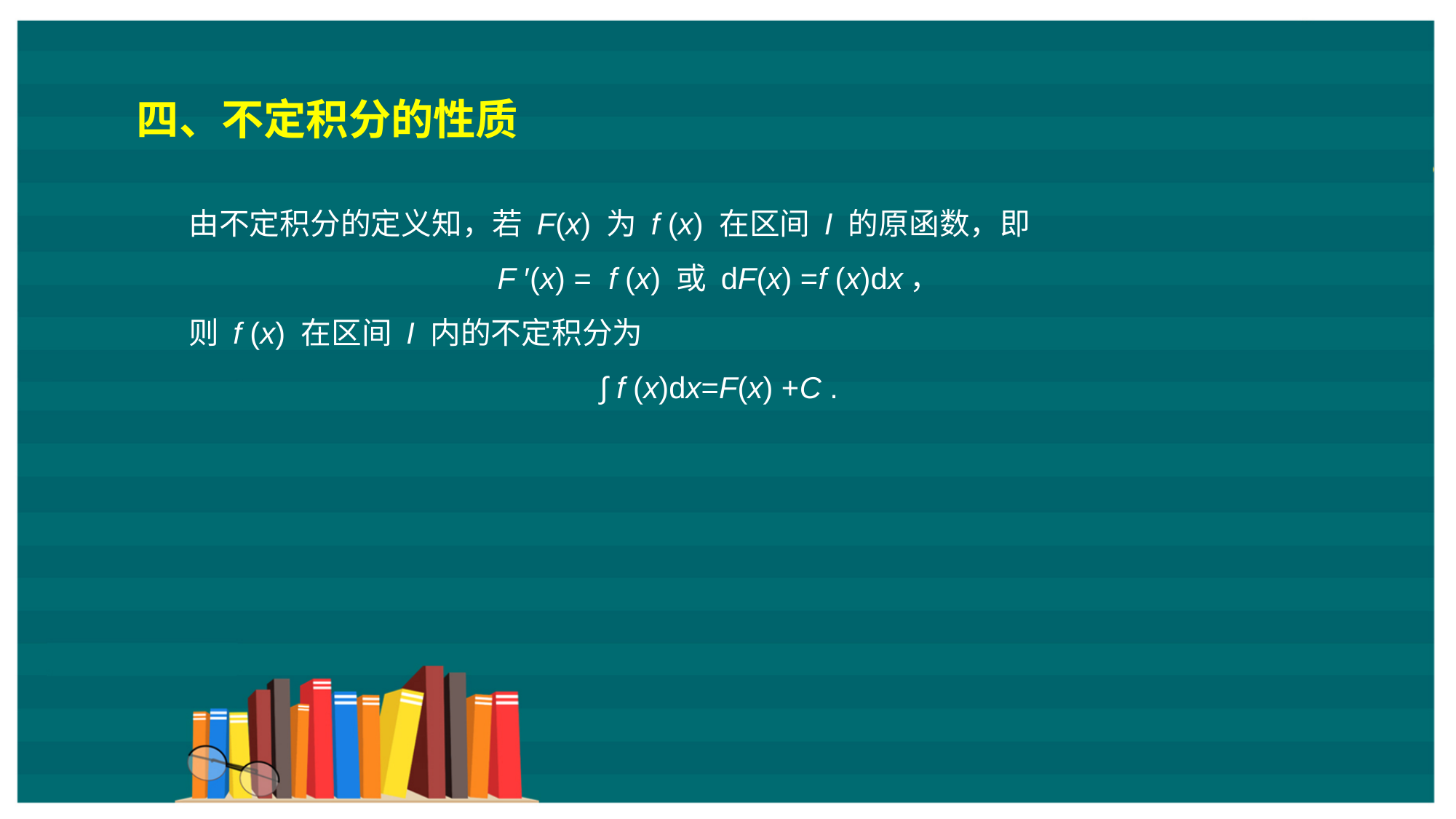

四、不定积分的性质
由不定积分的定义知，若 F(x) 为 f (x) 在区间 I 的原函数，即
F ′(x) =  f (x) 或 dF(x) =f (x)dx，
则 f (x) 在区间 I 内的不定积分为
∫ f (x)dx=F(x) +C .